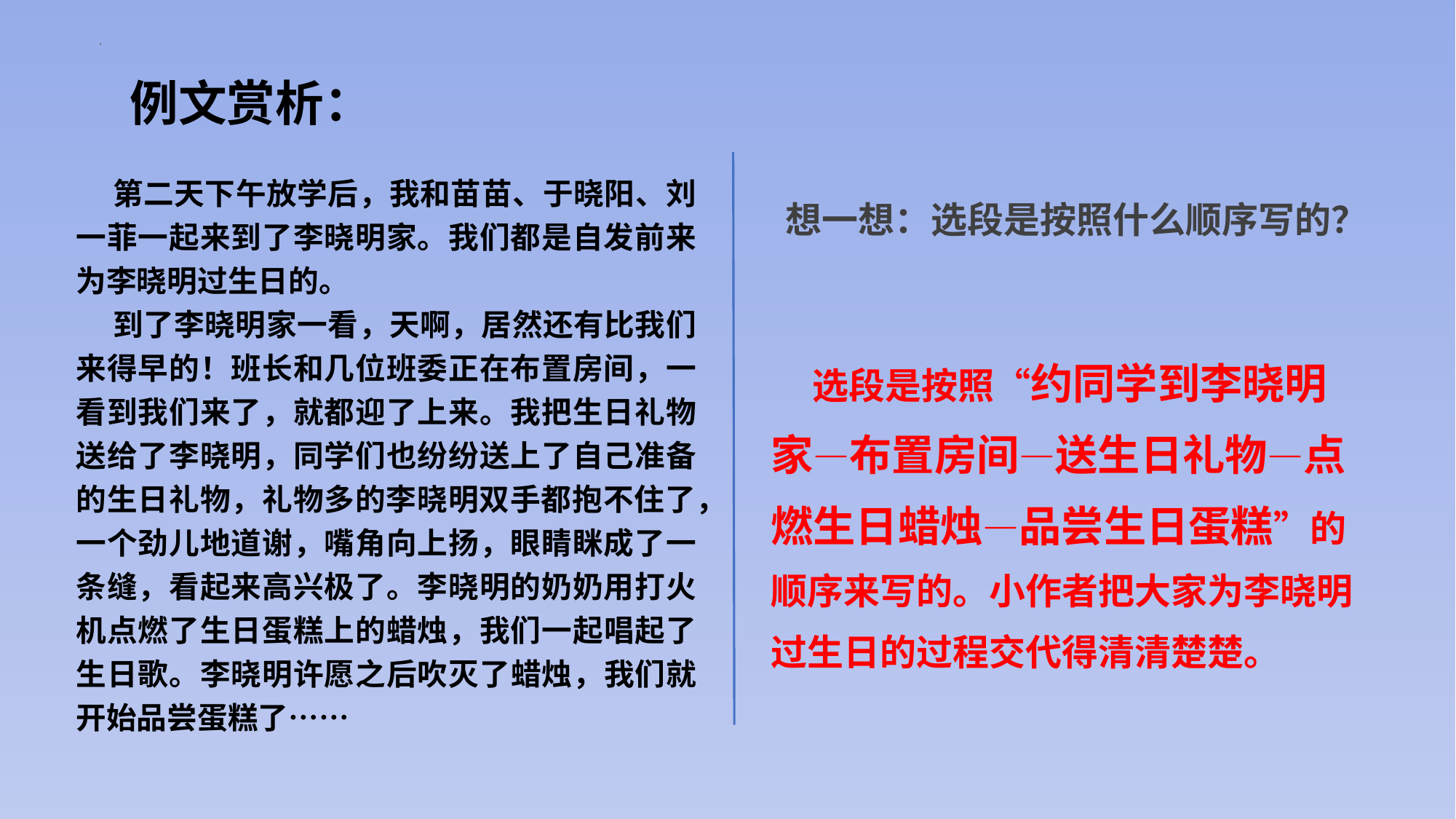

例文赏析：
    第二天下午放学后，我和苗苗、于晓阳、刘一菲一起来到了李晓明家。我们都是自发前来为李晓明过生日的。
    到了李晓明家一看，天啊，居然还有比我们来得早的！班长和几位班委正在布置房间，一看到我们来了，就都迎了上来。我把生日礼物送给了李晓明，同学们也纷纷送上了自己准备的生日礼物，礼物多的李晓明双手都抱不住了，一个劲儿地道谢，嘴角向上扬，眼睛眯成了一条缝，看起来高兴极了。李晓明的奶奶用打火机点燃了生日蛋糕上的蜡烛，我们一起唱起了生日歌。李晓明许愿之后吹灭了蜡烛，我们就开始品尝蛋糕了……
想一想：选段是按照什么顺序写的？
    选段是按照“约同学到李晓明家—布置房间—送生日礼物—点燃生日蜡烛—品尝生日蛋糕”的顺序来写的。小作者把大家为李晓明过生日的过程交代得清清楚楚。